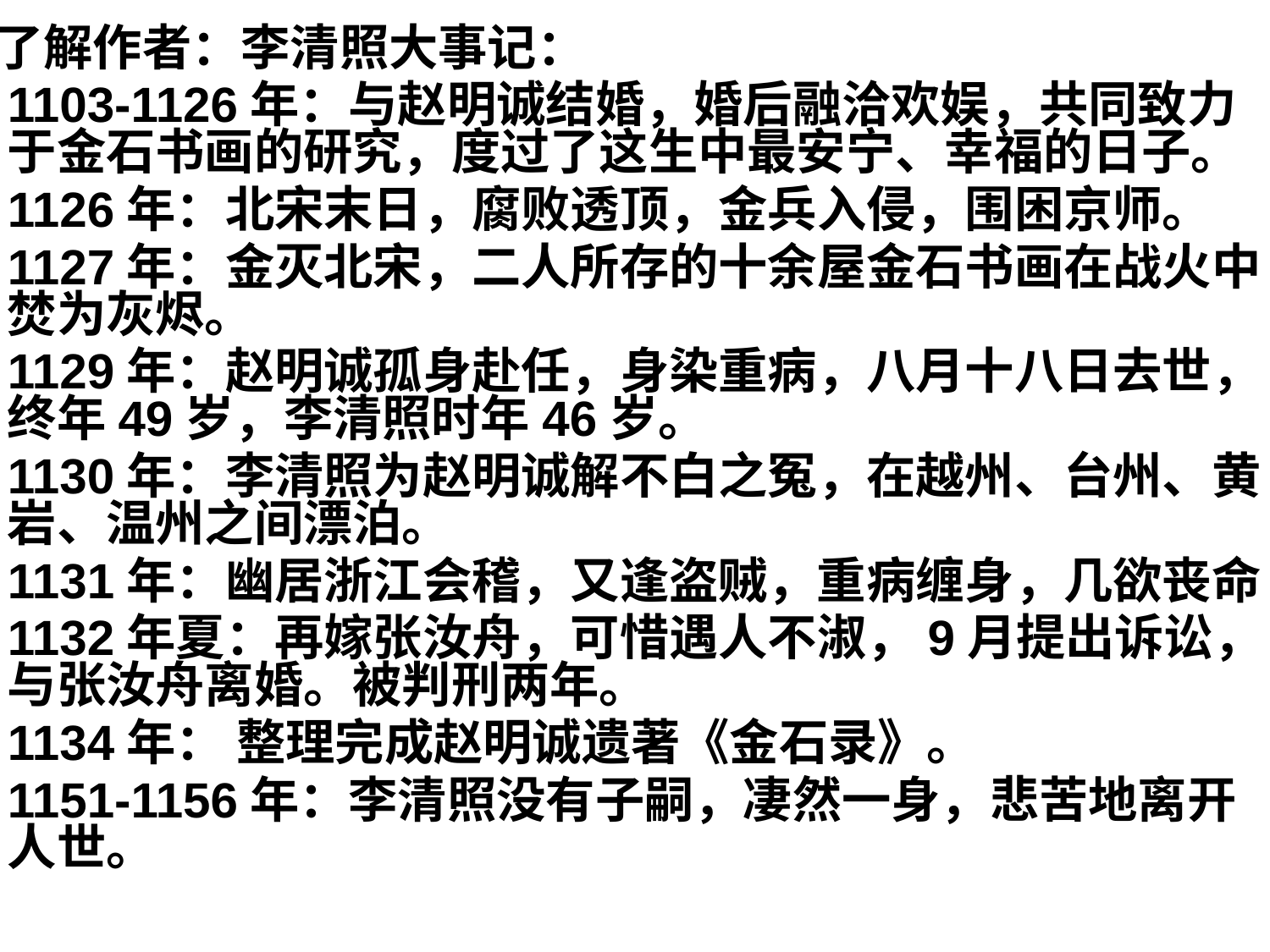

了解作者：李清照大事记：
1103-1126年：与赵明诚结婚，婚后融洽欢娱，共同致力于金石书画的研究，度过了这生中最安宁、幸福的日子。
1126年：北宋末日，腐败透顶，金兵入侵，围困京师。
1127年：金灭北宋，二人所存的十余屋金石书画在战火中焚为灰烬。
1129年：赵明诚孤身赴任，身染重病，八月十八日去世，终年49岁，李清照时年46岁。
1130年：李清照为赵明诚解不白之冤，在越州、台州、黄岩、温州之间漂泊。
1131年：幽居浙江会稽，又逢盗贼，重病缠身，几欲丧命
1132年夏：再嫁张汝舟，可惜遇人不淑，9月提出诉讼，与张汝舟离婚。被判刑两年。
1134年： 整理完成赵明诚遗著《金石录》。
1151-1156年：李清照没有子嗣，凄然一身，悲苦地离开人世。